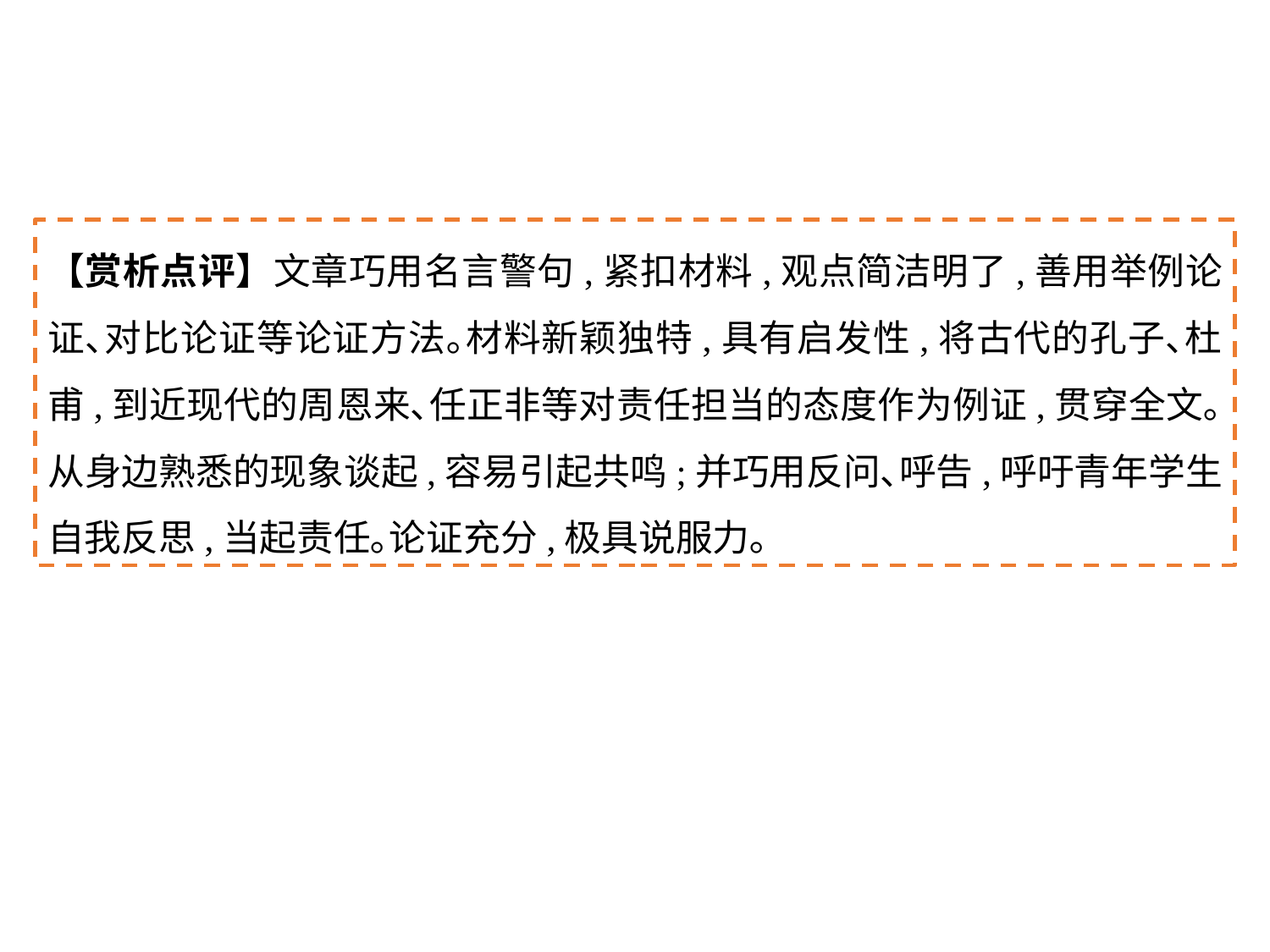

【赏析点评】文章巧用名言警句,紧扣材料,观点简洁明了,善用举例论证､对比论证等论证方法｡材料新颖独特,具有启发性,将古代的孔子､杜甫,到近现代的周恩来､任正非等对责任担当的态度作为例证,贯穿全文｡从身边熟悉的现象谈起,容易引起共鸣;并巧用反问､呼告,呼吁青年学生自我反思,当起责任｡论证充分,极具说服力｡